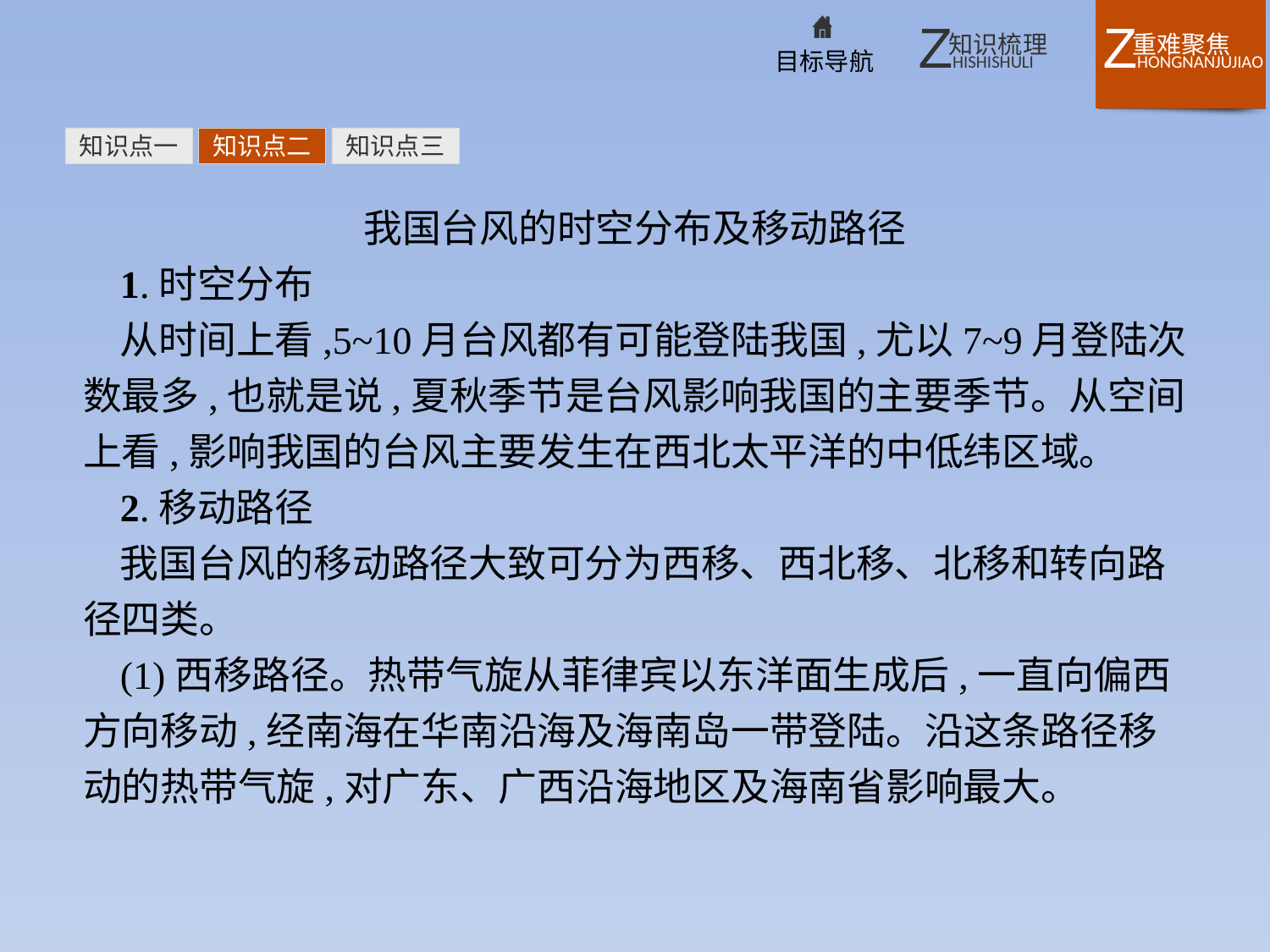

知识点一
知识点二
知识点三
我国台风的时空分布及移动路径
1.时空分布
从时间上看,5~10月台风都有可能登陆我国,尤以7~9月登陆次数最多,也就是说,夏秋季节是台风影响我国的主要季节。从空间上看,影响我国的台风主要发生在西北太平洋的中低纬区域。
2.移动路径
我国台风的移动路径大致可分为西移、西北移、北移和转向路径四类。
(1)西移路径。热带气旋从菲律宾以东洋面生成后,一直向偏西方向移动,经南海在华南沿海及海南岛一带登陆。沿这条路径移动的热带气旋,对广东、广西沿海地区及海南省影响最大。